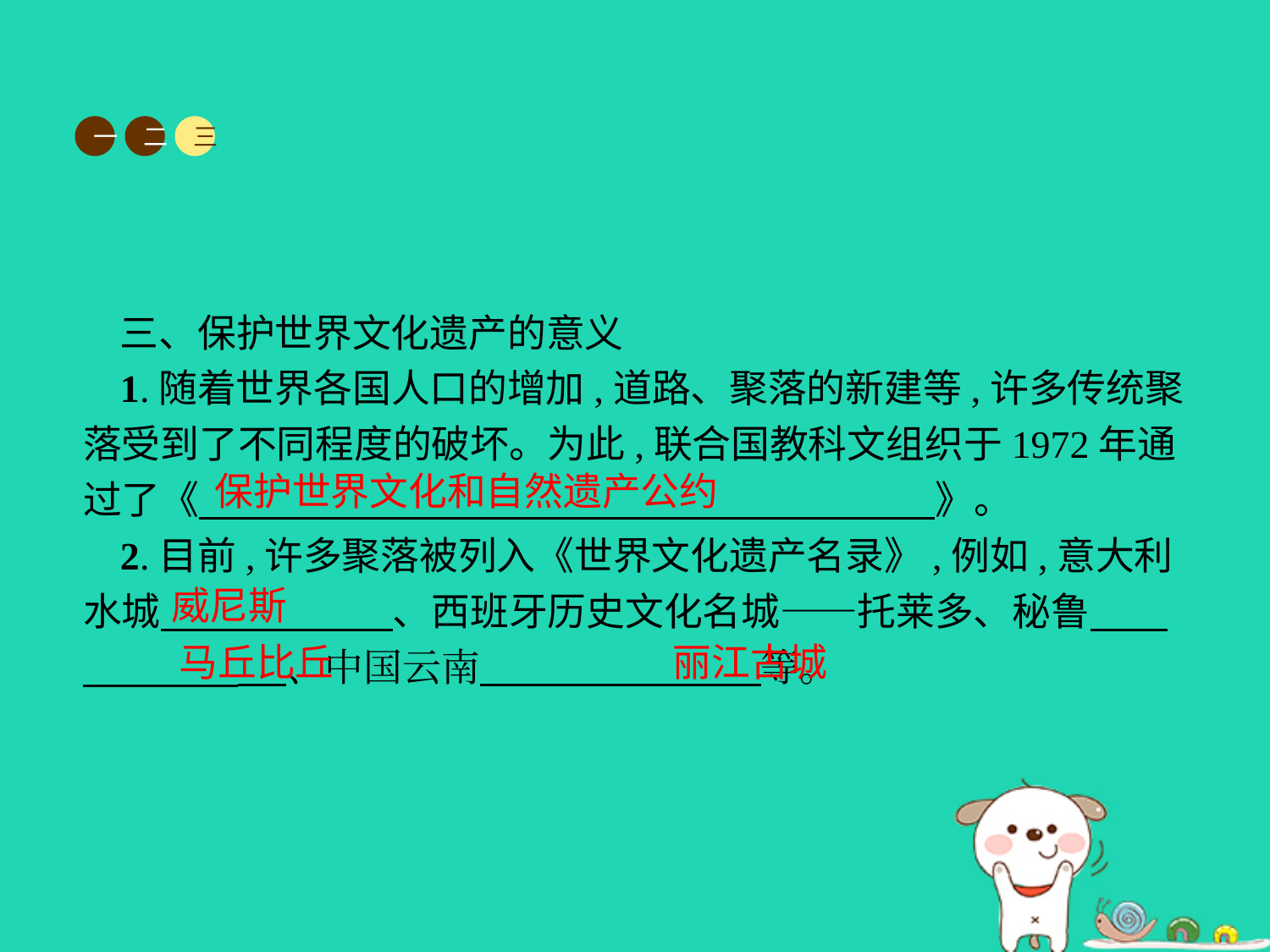

一
二
三
三、保护世界文化遗产的意义
1.随着世界各国人口的增加,道路、聚落的新建等,许多传统聚落受到了不同程度的破坏。为此,联合国教科文组织于1972年通过了《　　　　　　　　　　　　　　　　　　　》。
2.目前,许多聚落被列入《世界文化遗产名录》,例如,意大利水城　　　　　　、西班牙历史文化名城——托莱多、秘鲁　　　　　　 　、中国云南　　　　 　　　等。
保护世界文化和自然遗产公约
威尼斯
丽江古城
马丘比丘